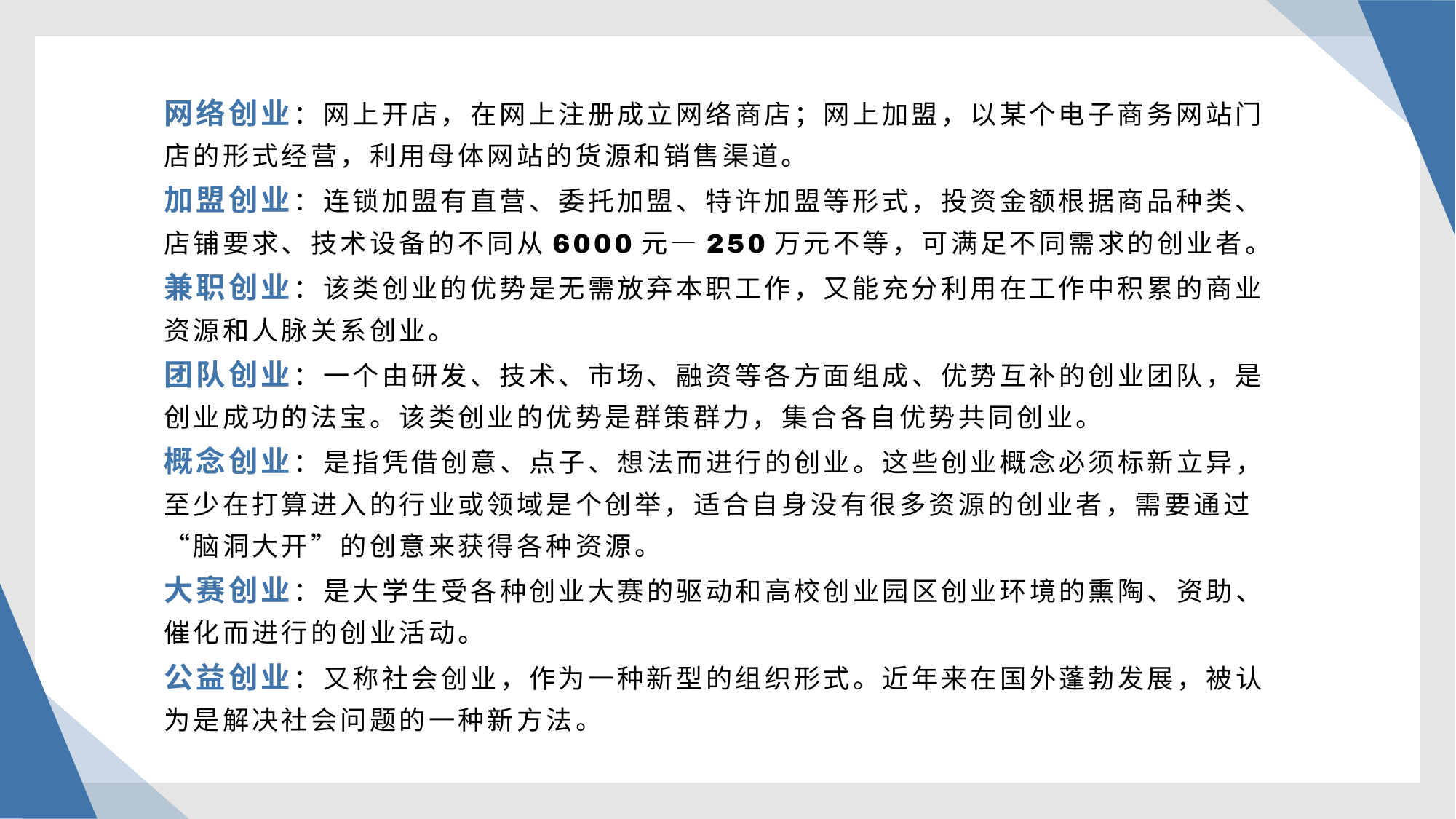

# 网络创业：网上开店，在网上注册成立网络商店；网上加盟，以某个电子商务网站门店的形式经营，利用母体网站的货源和销售渠道。 加盟创业：连锁加盟有直营、委托加盟、特许加盟等形式，投资金额根据商品种类、店铺要求、技术设备的不同从6000元—250万元不等，可满足不同需求的创业者。 兼职创业：该类创业的优势是无需放弃本职工作，又能充分利用在工作中积累的商业资源和人脉关系创业。 团队创业：一个由研发、技术、市场、融资等各方面组成、优势互补的创业团队，是创业成功的法宝。该类创业的优势是群策群力，集合各自优势共同创业。 概念创业：是指凭借创意、点子、想法而进行的创业。这些创业概念必须标新立异，至少在打算进入的行业或领域是个创举，适合自身没有很多资源的创业者，需要通过“脑洞大开”的创意来获得各种资源。 大赛创业：是大学生受各种创业大赛的驱动和高校创业园区创业环境的熏陶、资助、催化而进行的创业活动。 公益创业：又称社会创业，作为一种新型的组织形式。近年来在国外蓬勃发展，被认为是解决社会问题的一种新方法。